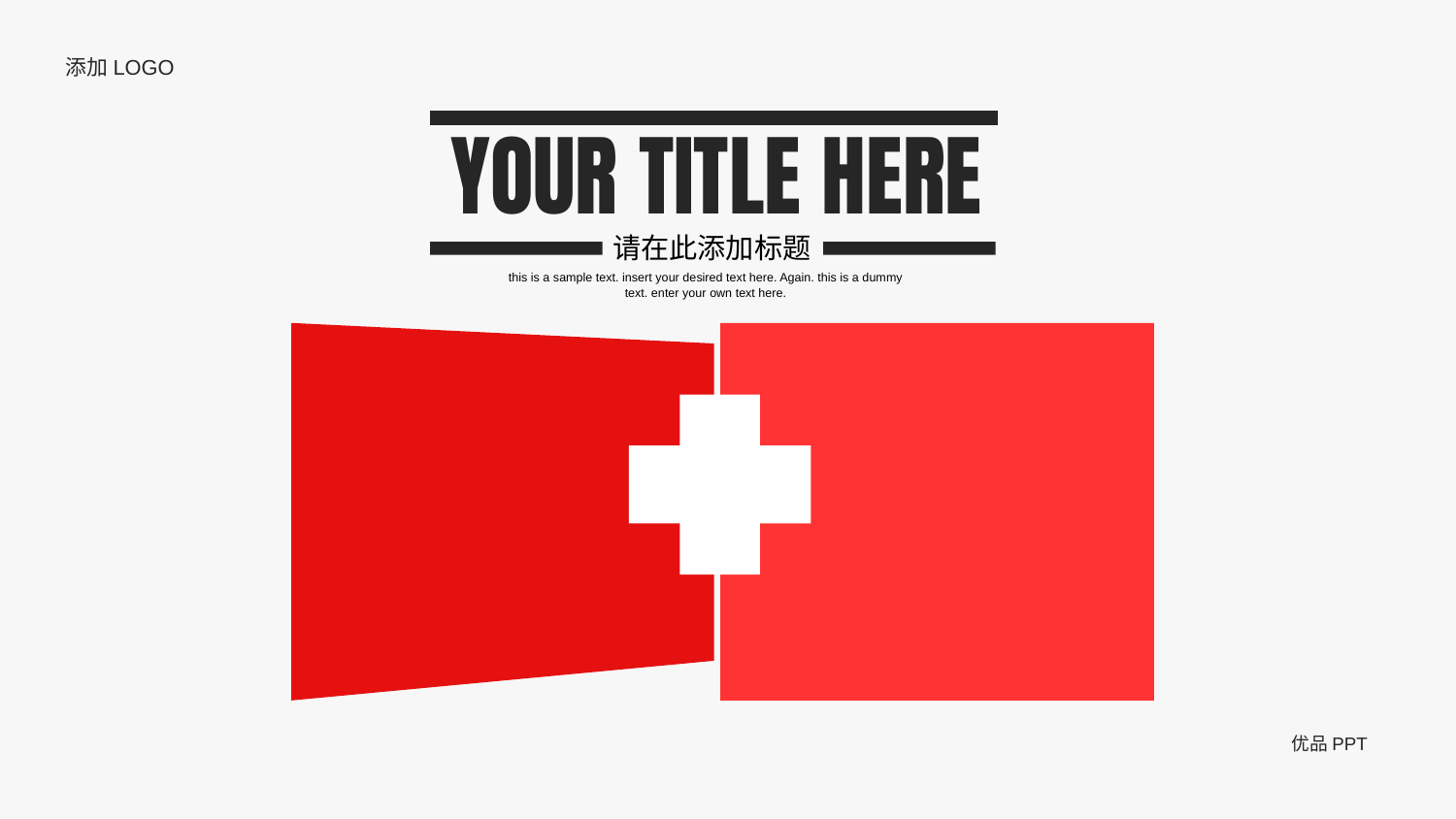

添加LOGO

YOUR TITLE HERE
请在此添加标题

this is a sample text. insert your desired text here. Again. this is a dummy text. enter your own text here.

优品PPT